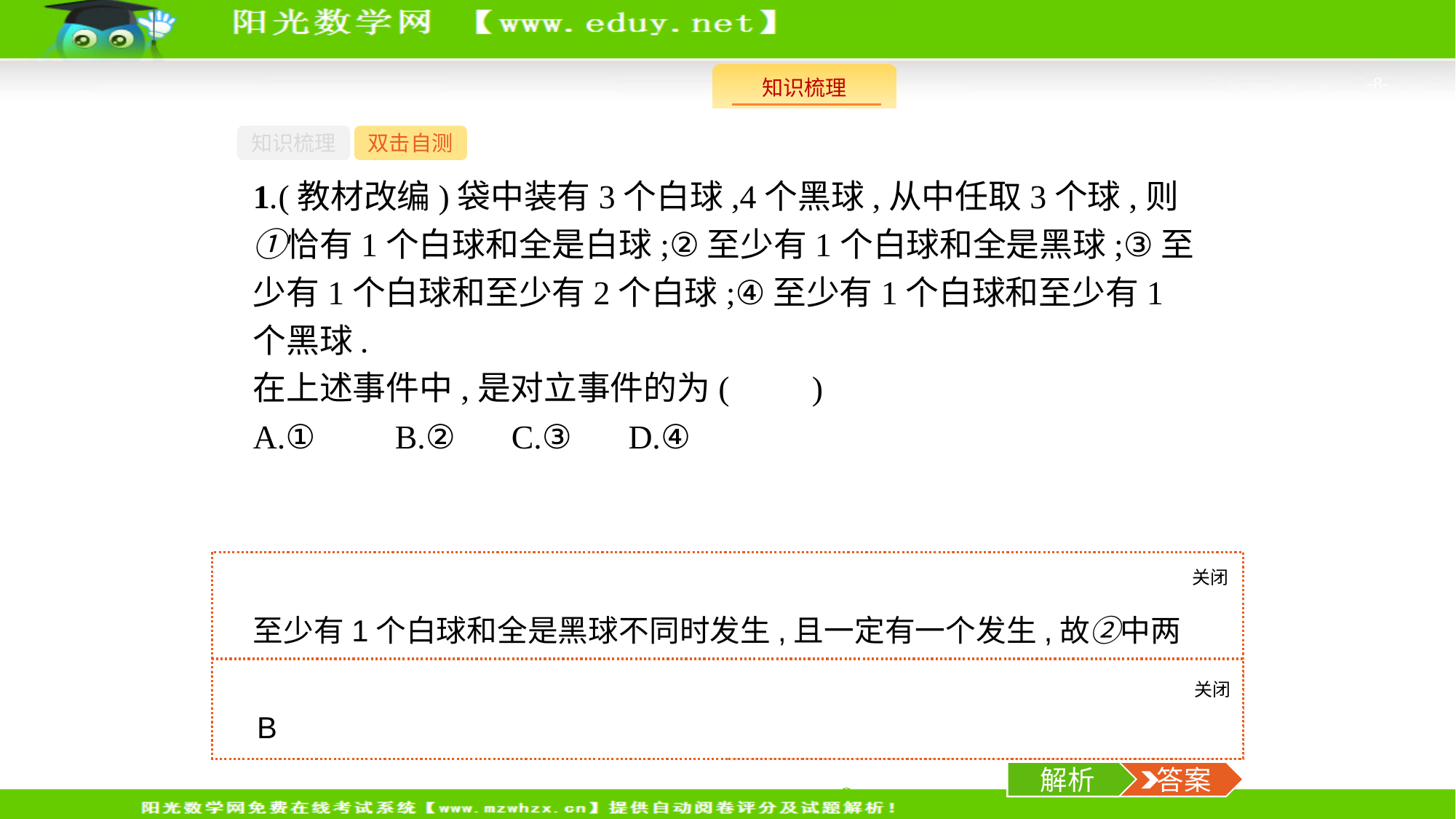

-8-
知识梳理
双击自测
1.(教材改编)袋中装有3个白球,4个黑球,从中任取3个球,则①恰有1个白球和全是白球;②至少有1个白球和全是黑球;③至少有1个白球和至少有2个白球;④至少有1个白球和至少有1个黑球.
在上述事件中,是对立事件的为(　　)
A.①	B.②	C.③	D.④

关闭
解析

至少有1个白球和全是黑球不同时发生,且一定有一个发生,故②中两事件是对立事件.

关闭
解析
  答案

B
解析
  答案